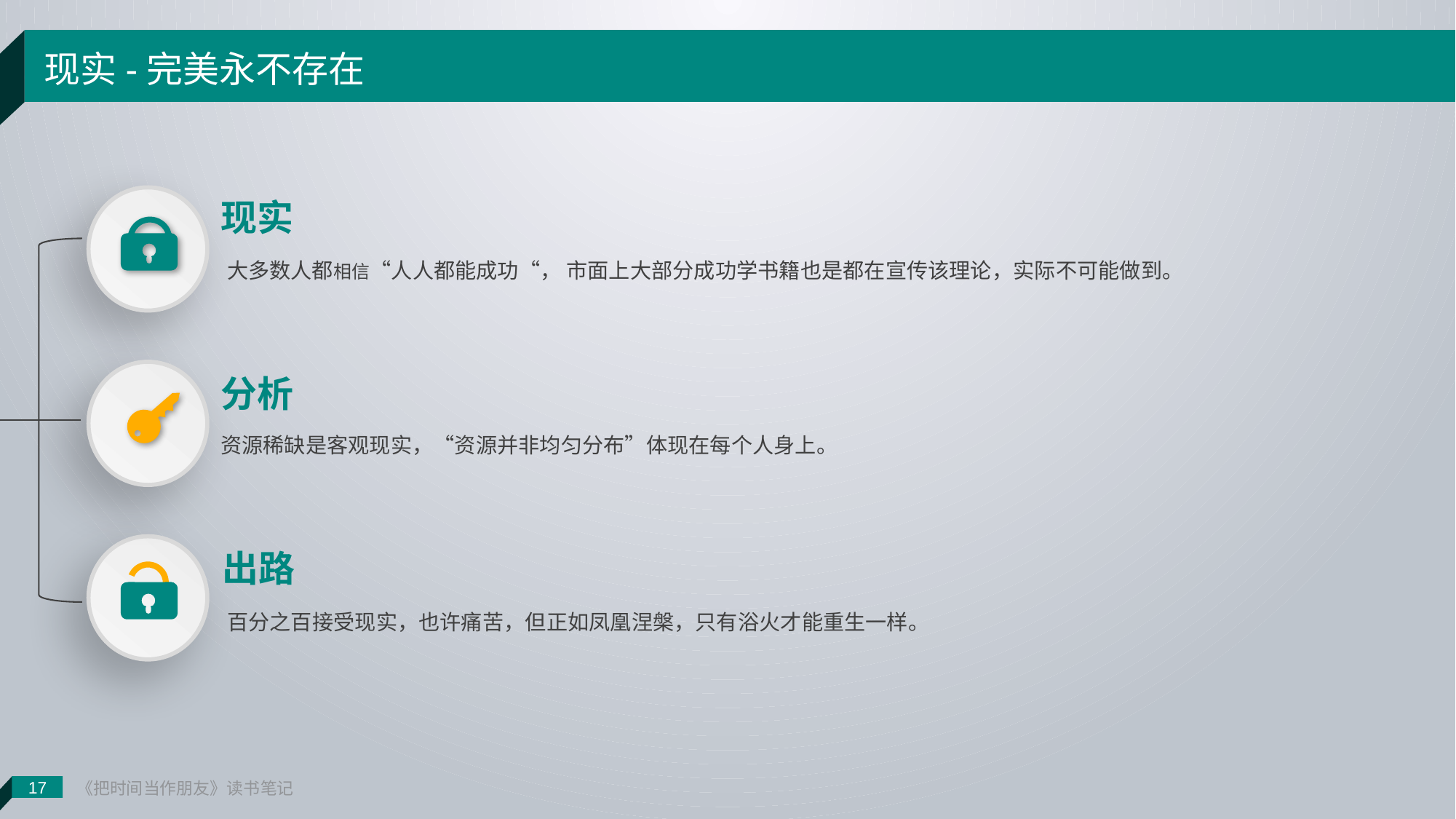

17
《把时间当作朋友》读书笔记

现实-完美永不存在

现实

大多数人都相信“人人都能成功“， 市面上大部分成功学书籍也是都在宣传该理论，实际不可能做到。

分析
资源稀缺是客观现实，“资源并非均匀分布”体现在每个人身上。

出路
百分之百接受现实，也许痛苦，但正如凤凰涅槃，只有浴火才能重生一样。